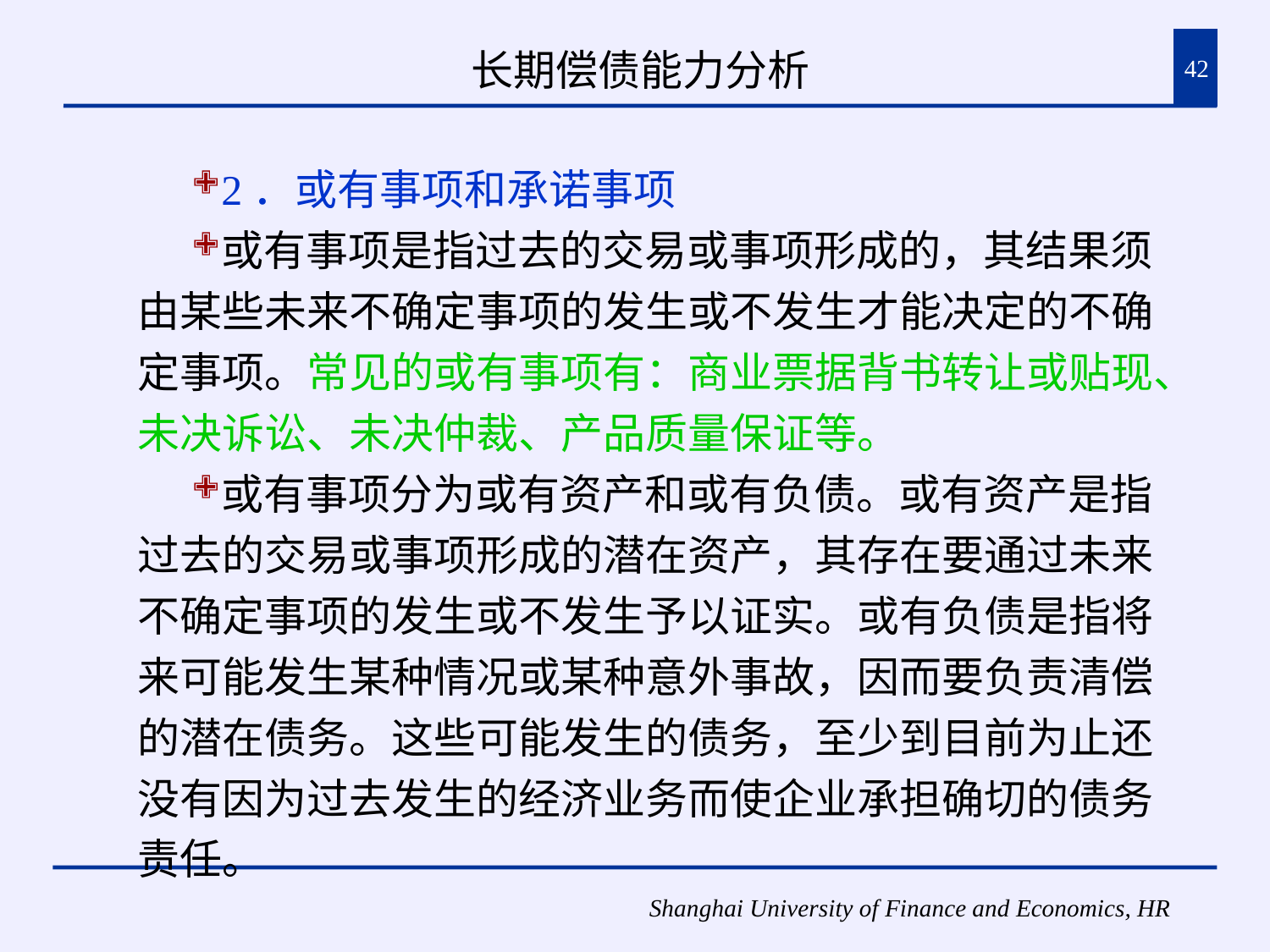

# 长期偿债能力分析
42
2．或有事项和承诺事项
或有事项是指过去的交易或事项形成的，其结果须由某些未来不确定事项的发生或不发生才能决定的不确定事项。常见的或有事项有：商业票据背书转让或贴现、未决诉讼、未决仲裁、产品质量保证等。
或有事项分为或有资产和或有负债。或有资产是指过去的交易或事项形成的潜在资产，其存在要通过未来不确定事项的发生或不发生予以证实。或有负债是指将来可能发生某种情况或某种意外事故，因而要负责清偿的潜在债务。这些可能发生的债务，至少到目前为止还没有因为过去发生的经济业务而使企业承担确切的债务责任。